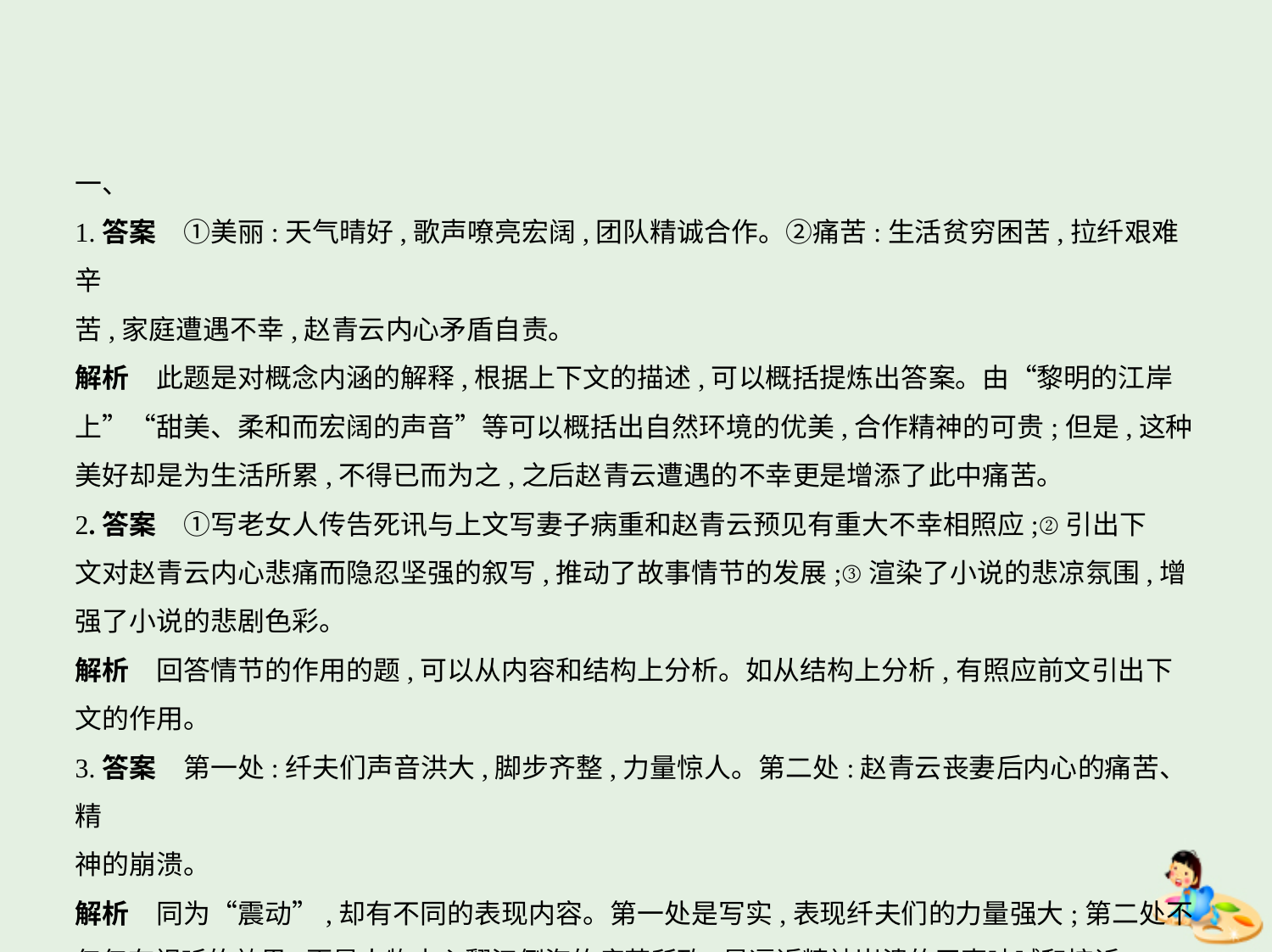

一、
1.答案　①美丽:天气晴好,歌声嘹亮宏阔,团队精诚合作。②痛苦:生活贫穷困苦,拉纤艰难辛
苦,家庭遭遇不幸,赵青云内心矛盾自责。
解析　此题是对概念内涵的解释,根据上下文的描述,可以概括提炼出答案。由“黎明的江岸
上”“甜美、柔和而宏阔的声音”等可以概括出自然环境的优美,合作精神的可贵;但是,这种
美好却是为生活所累,不得已而为之,之后赵青云遭遇的不幸更是增添了此中痛苦。
2.答案　①写老女人传告死讯与上文写妻子病重和赵青云预见有重大不幸相照应;②引出下
文对赵青云内心悲痛而隐忍坚强的叙写,推动了故事情节的发展;③渲染了小说的悲凉氛围,增
强了小说的悲剧色彩。
解析　回答情节的作用的题,可以从内容和结构上分析。如从结构上分析,有照应前文引出下
文的作用。
3.答案　第一处:纤夫们声音洪大,脚步齐整,力量惊人。第二处:赵青云丧妻后内心的痛苦、精
神的崩溃。
解析　同为“震动”,却有不同的表现内容。第一处是写实,表现纤夫们的力量强大;第二处不
仅仅有视听的效果,更是人物内心翻江倒海的痛苦所致,是逼近精神崩溃的无声呐喊和控诉。